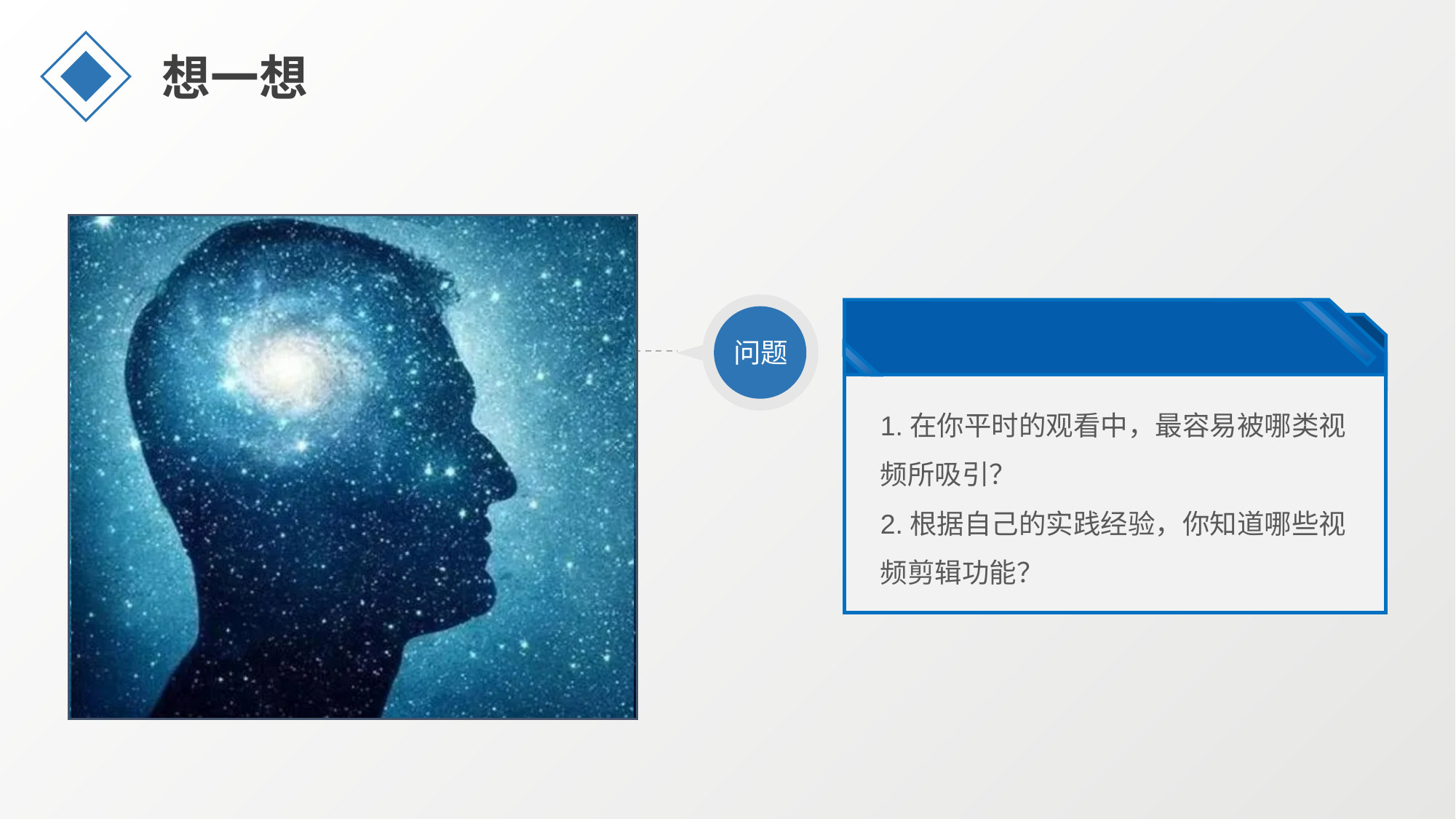

想一想

问题
1.在你平时的观看中，最容易被哪类视频所吸引？
2.根据自己的实践经验，你知道哪些视频剪辑功能？